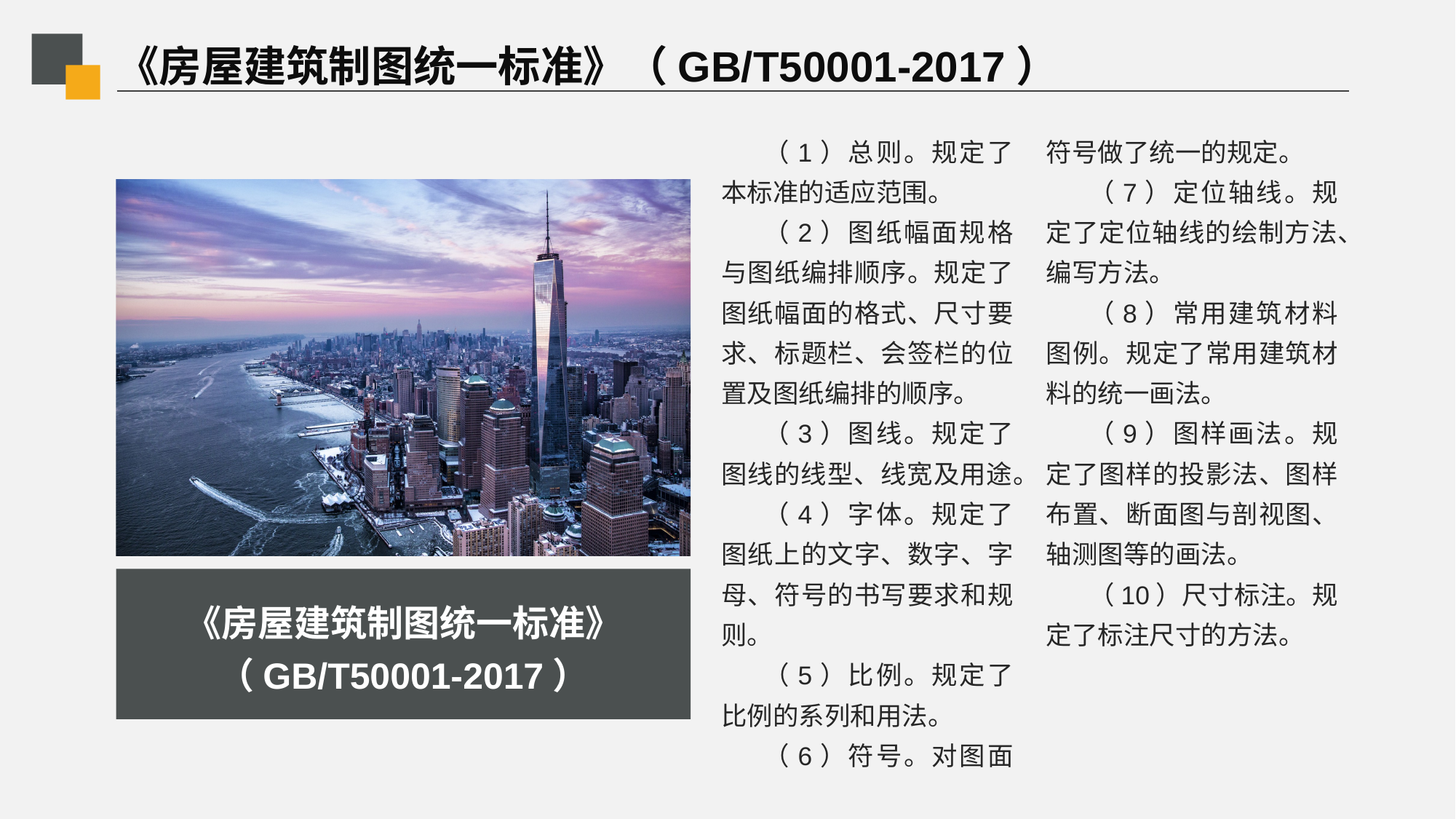

# 《房屋建筑制图统一标准》（GB/T50001-2017）
（1）总则。规定了本标准的适应范围。
（2）图纸幅面规格与图纸编排顺序。规定了图纸幅面的格式、尺寸要求、标题栏、会签栏的位置及图纸编排的顺序。
（3）图线。规定了图线的线型、线宽及用途。
（4）字体。规定了图纸上的文字、数字、字母、符号的书写要求和规则。
（5）比例。规定了比例的系列和用法。
（6）符号。对图面符号做了统一的规定。
（7）定位轴线。规定了定位轴线的绘制方法、编写方法。
（8）常用建筑材料图例。规定了常用建筑材料的统一画法。
（9）图样画法。规定了图样的投影法、图样布置、断面图与剖视图、轴测图等的画法。
（10）尺寸标注。规定了标注尺寸的方法。

《房屋建筑制图统一标准》（GB/T50001-2017）